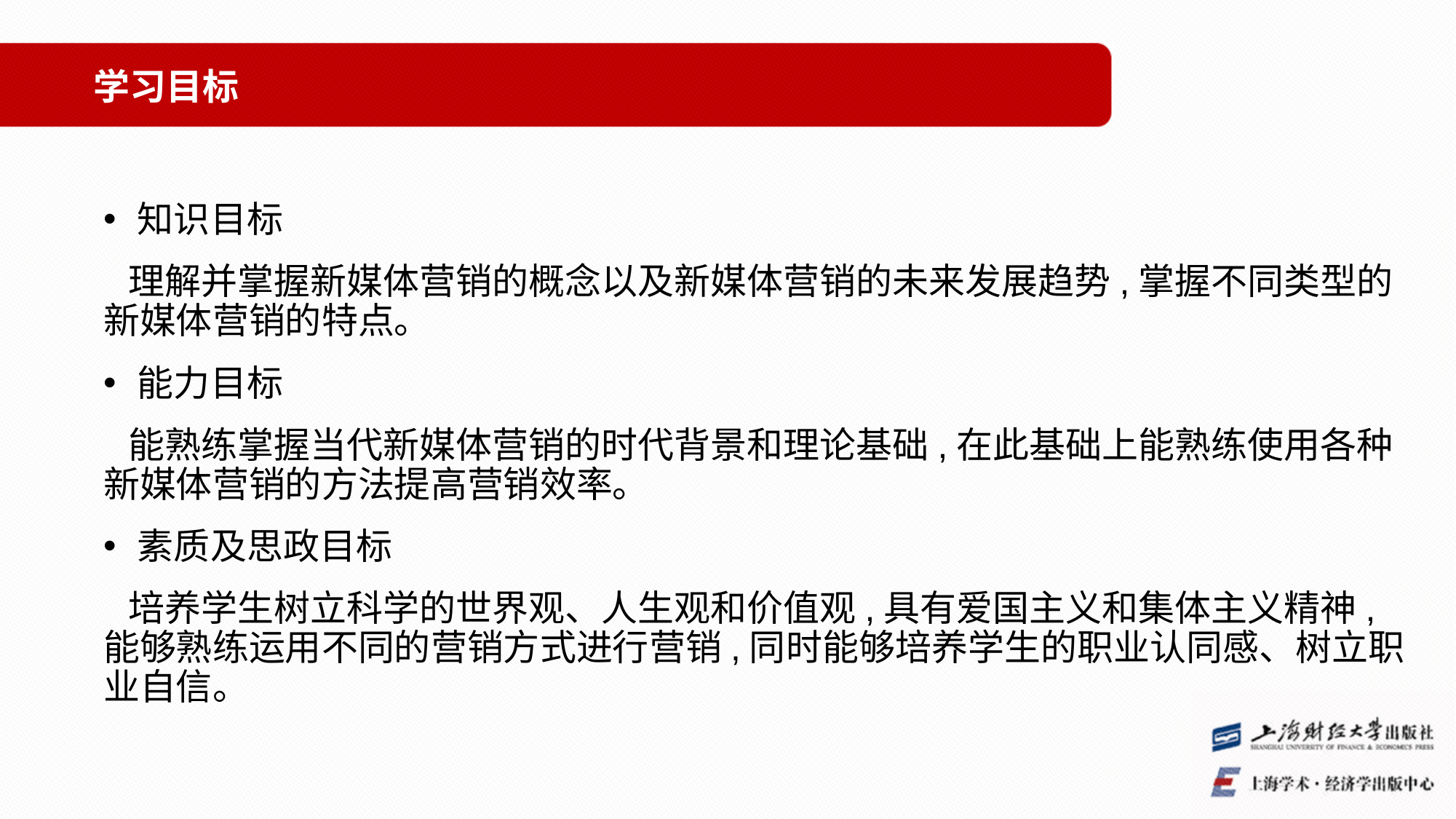

学习目标
知识目标
  理解并掌握新媒体营销的概念以及新媒体营销的未来发展趋势,掌握不同类型的新媒体营销的特点。
能力目标
  能熟练掌握当代新媒体营销的时代背景和理论基础,在此基础上能熟练使用各种新媒体营销的方法提高营销效率。
素质及思政目标
  培养学生树立科学的世界观、人生观和价值观,具有爱国主义和集体主义精神,能够熟练运用不同的营销方式进行营销,同时能够培养学生的职业认同感、树立职业自信。